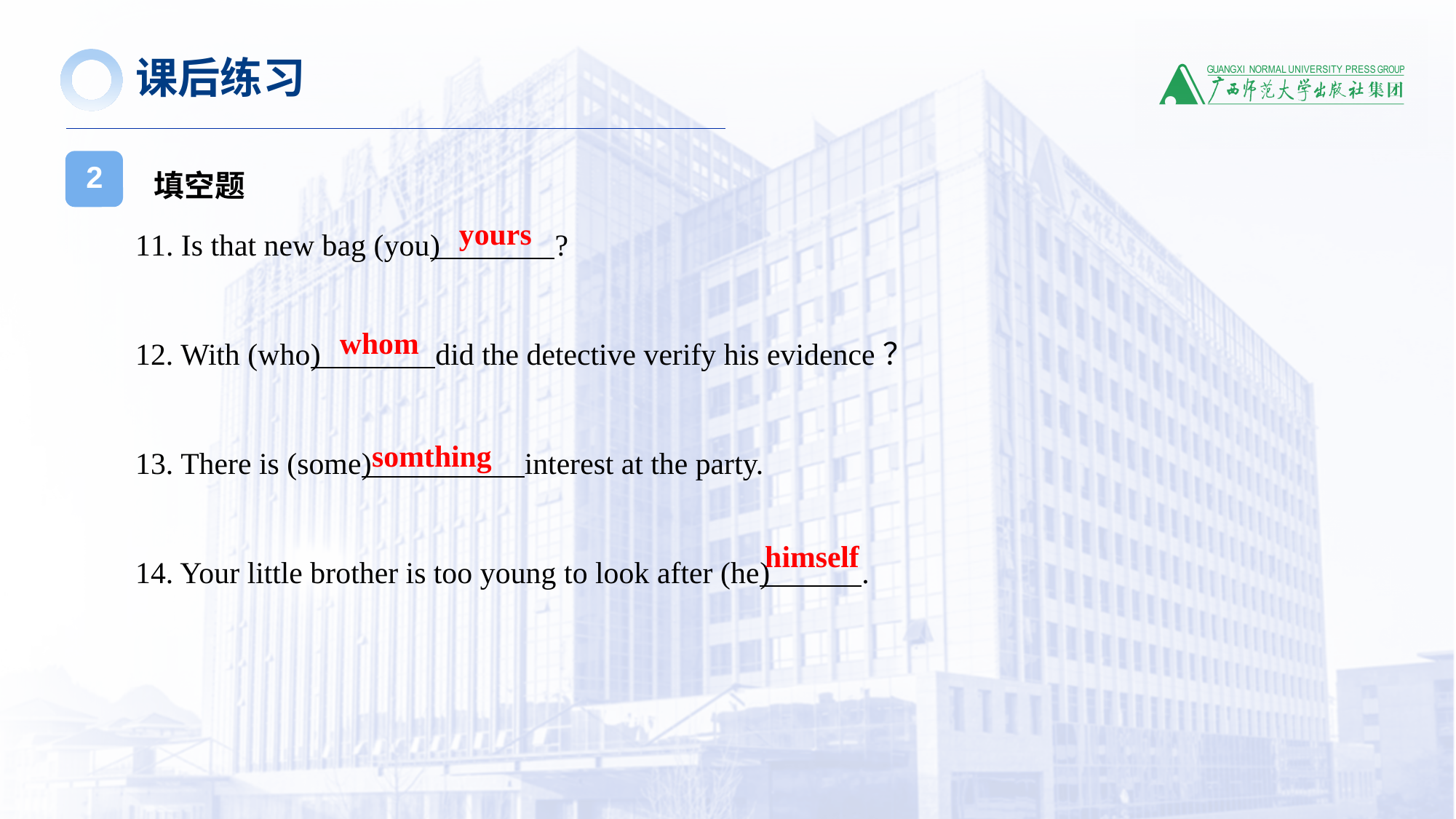

课后练习

填空题

2
11. Is that new bag (you)               ?

12. With (who)               did the detective verify his evidence？

13. There is (some)                    interest at the party.

14. Your little brother is too young to look after (he)            .

yours
whom
somthing
himself